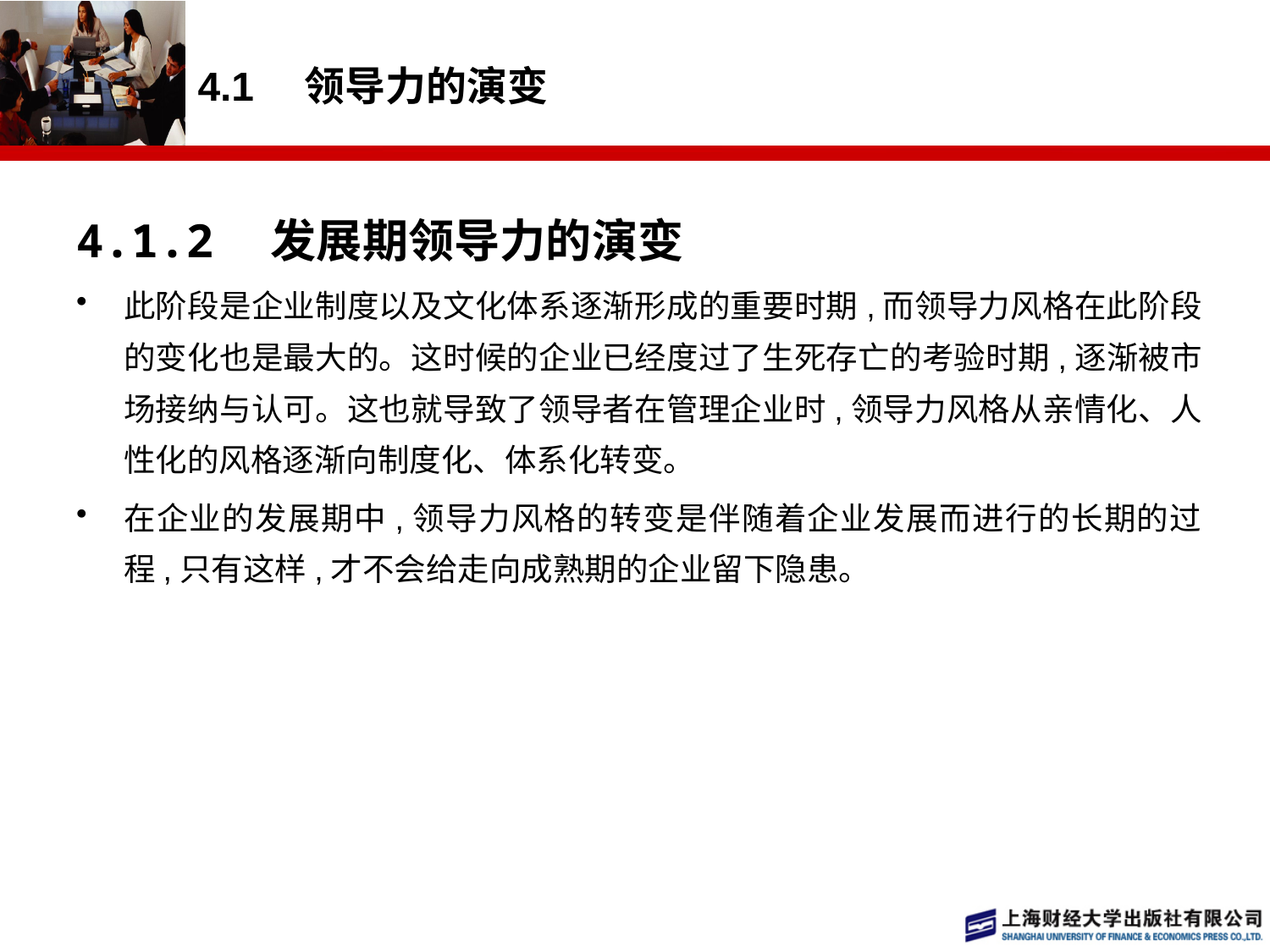

# 4.1　领导力的演变
4.1.2　发展期领导力的演变
此阶段是企业制度以及文化体系逐渐形成的重要时期,而领导力风格在此阶段的变化也是最大的。这时候的企业已经度过了生死存亡的考验时期,逐渐被市场接纳与认可。这也就导致了领导者在管理企业时,领导力风格从亲情化、人性化的风格逐渐向制度化、体系化转变。
在企业的发展期中,领导力风格的转变是伴随着企业发展而进行的长期的过程,只有这样,才不会给走向成熟期的企业留下隐患。